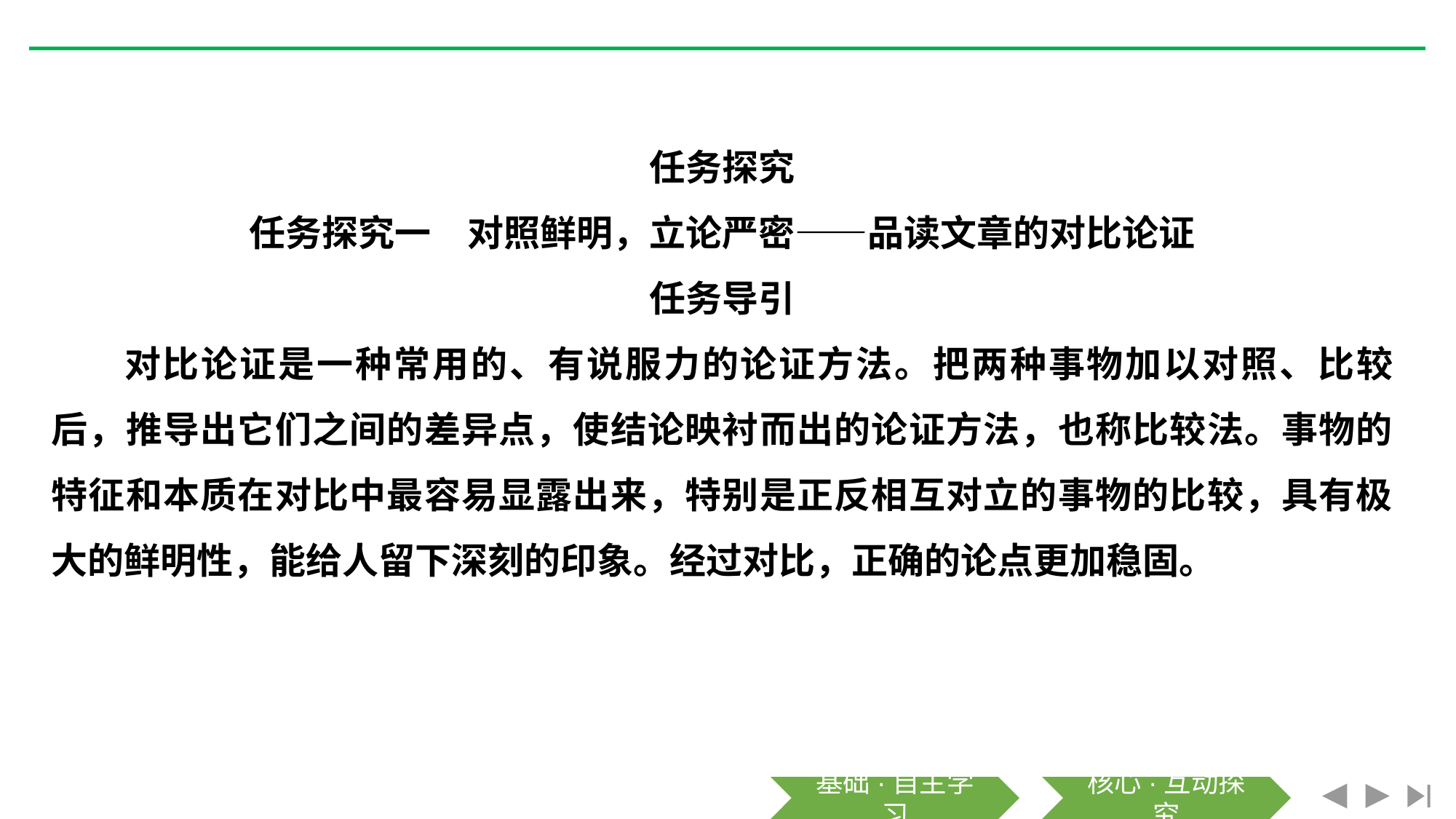

任务探究
任务探究一　对照鲜明，立论严密——品读文章的对比论证
任务导引
对比论证是一种常用的、有说服力的论证方法。把两种事物加以对照、比较后，推导出它们之间的差异点，使结论映衬而出的论证方法，也称比较法。事物的特征和本质在对比中最容易显露出来，特别是正反相互对立的事物的比较，具有极大的鲜明性，能给人留下深刻的印象。经过对比，正确的论点更加稳固。